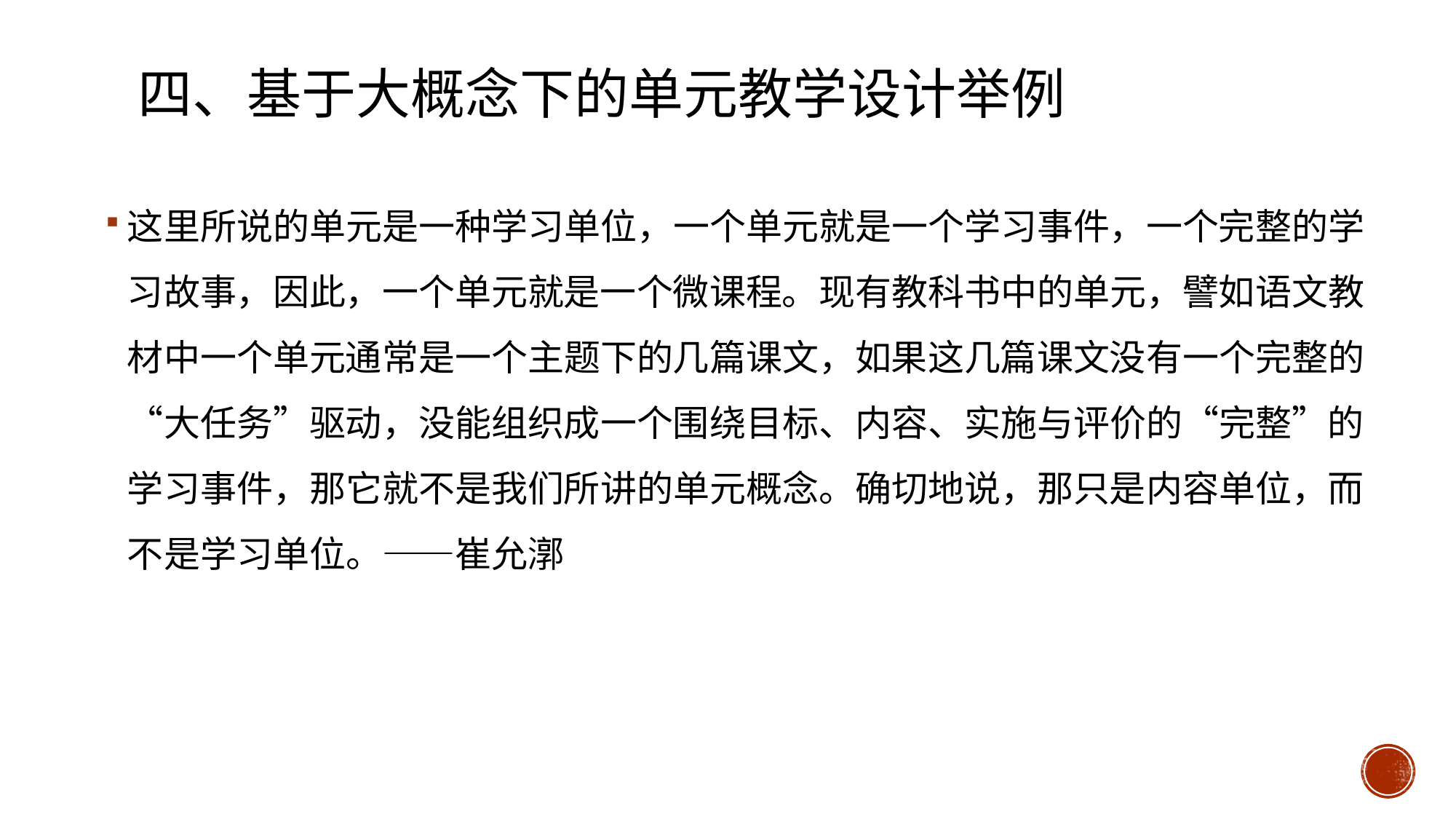

# 四、基于大概念下的单元教学设计举例
这里所说的单元是一种学习单位，一个单元就是一个学习事件，一个完整的学习故事，因此，一个单元就是一个微课程。现有教科书中的单元，譬如语文教材中一个单元通常是一个主题下的几篇课文，如果这几篇课文没有一个完整的“大任务”驱动，没能组织成一个围绕目标、内容、实施与评价的“完整”的学习事件，那它就不是我们所讲的单元概念。确切地说，那只是内容单位，而不是学习单位。——崔允漷